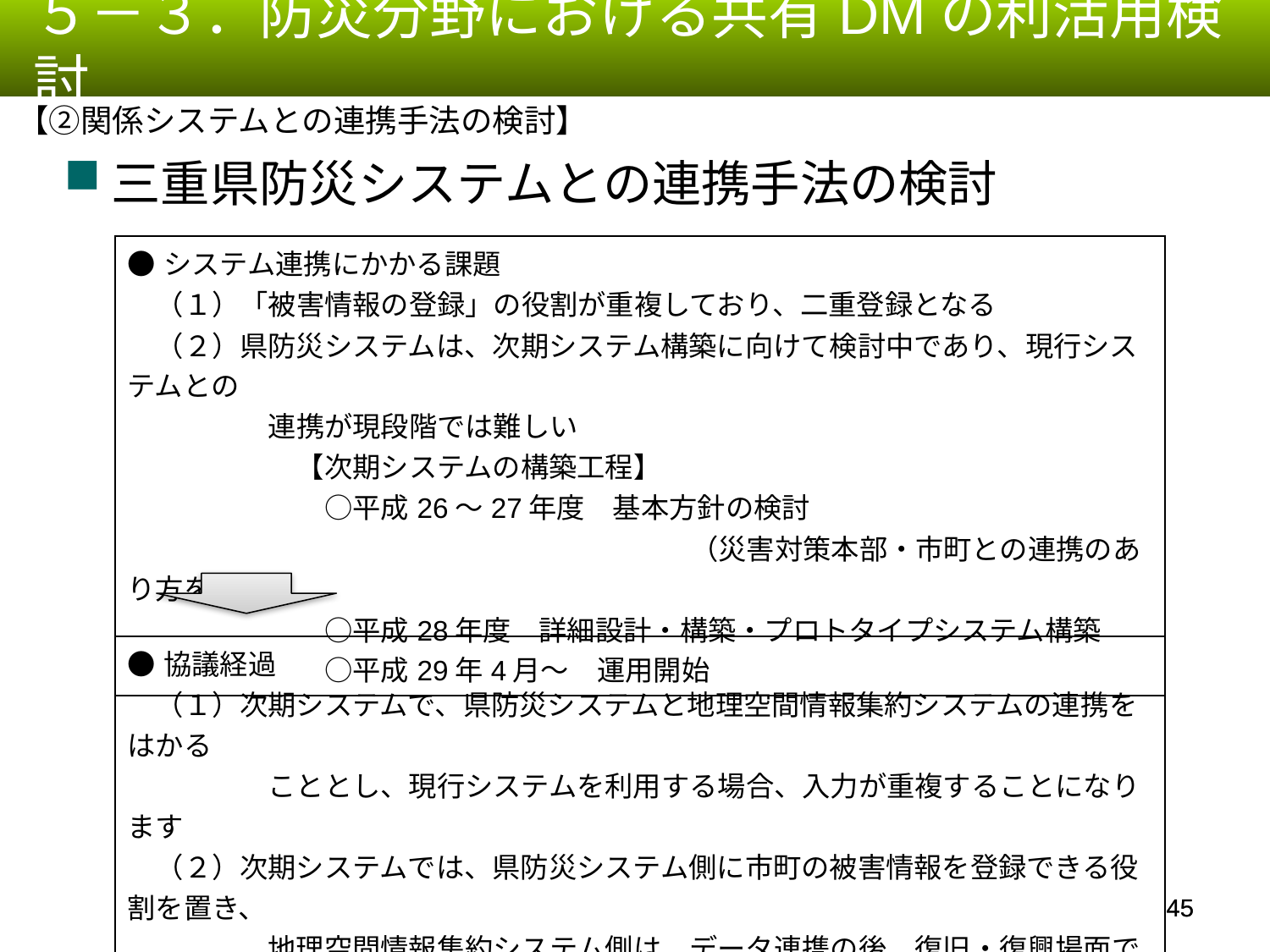

５－３．防災分野における共有DMの利活用検討
【②関係システムとの連携手法の検討】
三重県防災システムとの連携手法の検討
| ●システム連携にかかる課題 　（１）「被害情報の登録」の役割が重複しており、二重登録となる 　（２）県防災システムは、次期システム構築に向けて検討中であり、現行システムとの 　　　　　連携が現段階では難しい 　　　　　　【次期システムの構築工程】 　　　　　　　○平成26～27年度　基本方針の検討 　　　　　　　　　　　　　　　　　　　　（災害対策本部・市町との連携のあり方を検討） 　　　　　　　○平成28年度　詳細設計・構築・プロトタイプシステム構築 　　　　　　　○平成29年4月～　運用開始 |
| --- |

| ●協議経過 　（１）次期システムで、県防災システムと地理空間情報集約システムの連携をはかる 　　　　　こととし、現行システムを利用する場合、入力が重複することになります 　（２）次期システムでは、県防災システム側に市町の被害情報を登録できる役割を置き、 　　　　　地理空間情報集約システム側は、データ連携の後、復旧・復興場面で活用する 　　　　　こととします（予定） |
| --- |
45
45